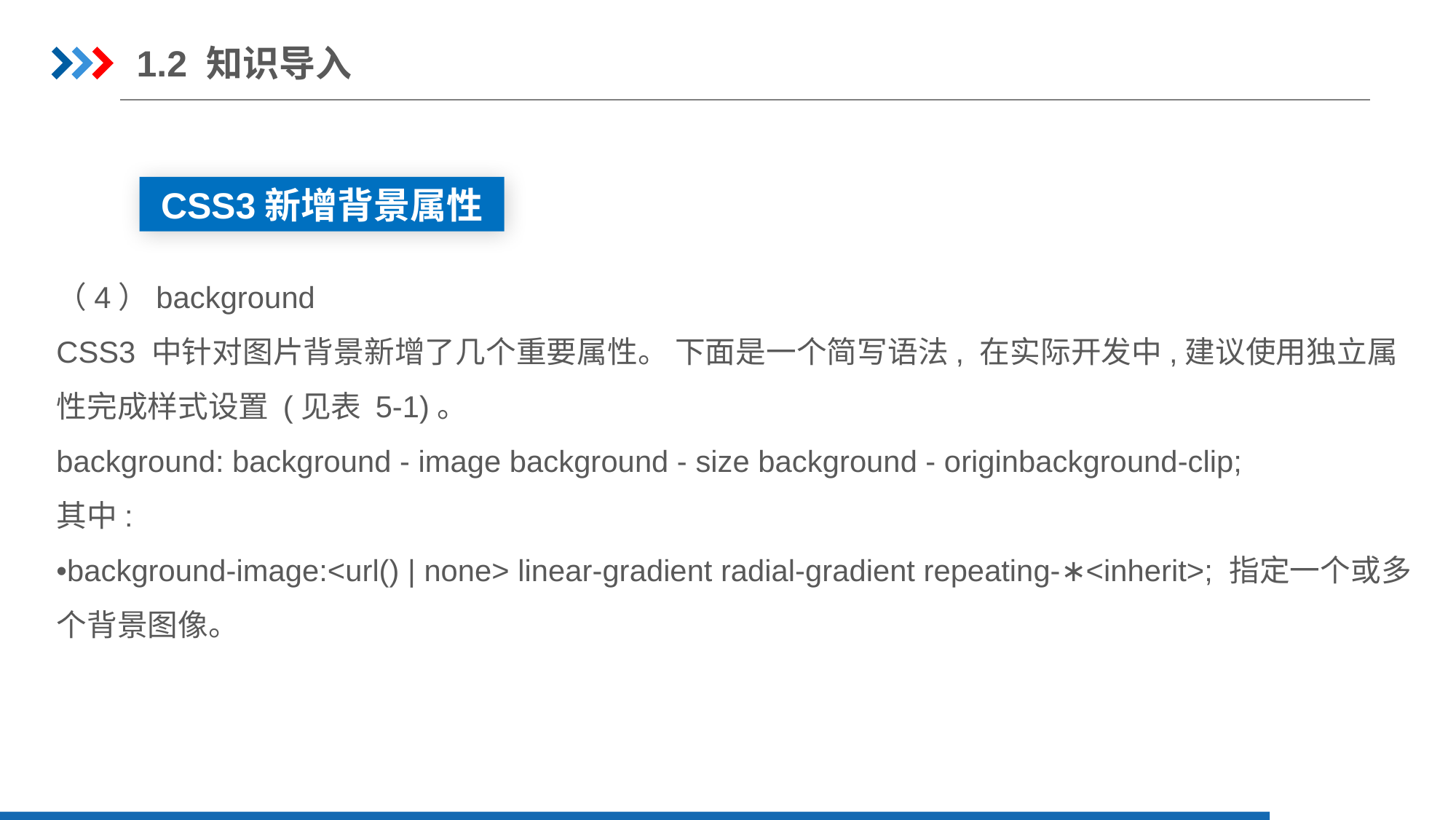

1.2 知识导入
CSS3新增背景属性
（4）background
CSS3 中针对图片背景新增了几个重要属性。 下面是一个简写语法, 在实际开发中,建议使用独立属性完成样式设置 (见表 5-1)。
background: background - image background - size background - originbackground-clip;
其中:
•background-image:<url() | none> linear-gradient radial-gradient repeating-∗<inherit>; 指定一个或多个背景图像。